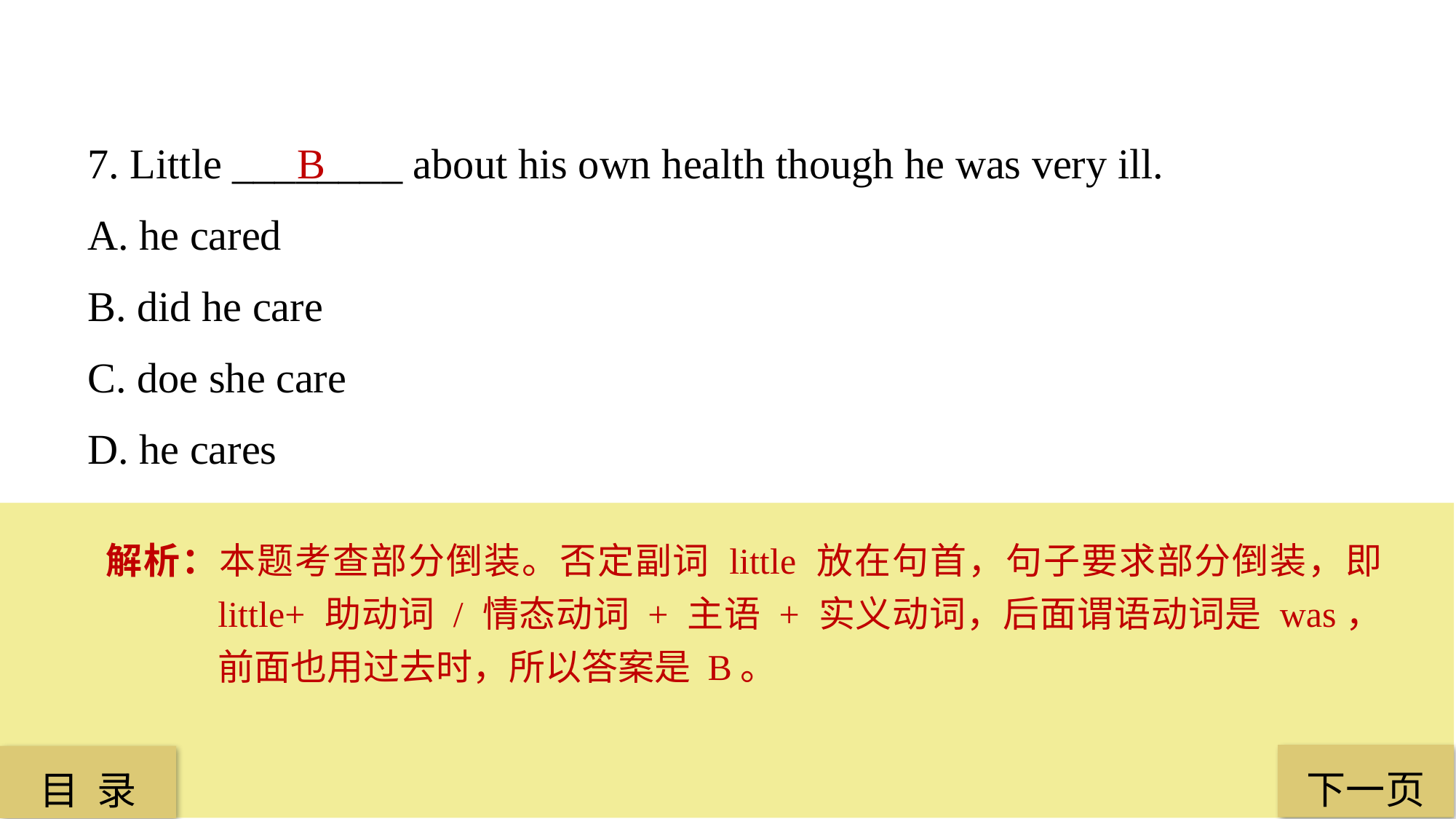

7. Little ________ about his own health though he was very ill.
A. he cared
B. did he care
C. doe she care
D. he cares
B
解析：本题考查部分倒装。否定副词 little 放在句首，句子要求部分倒装，即 little+ 助动词 / 情态动词 + 主语 + 实义动词，后面谓语动词是 was，前面也用过去时，所以答案是 B。